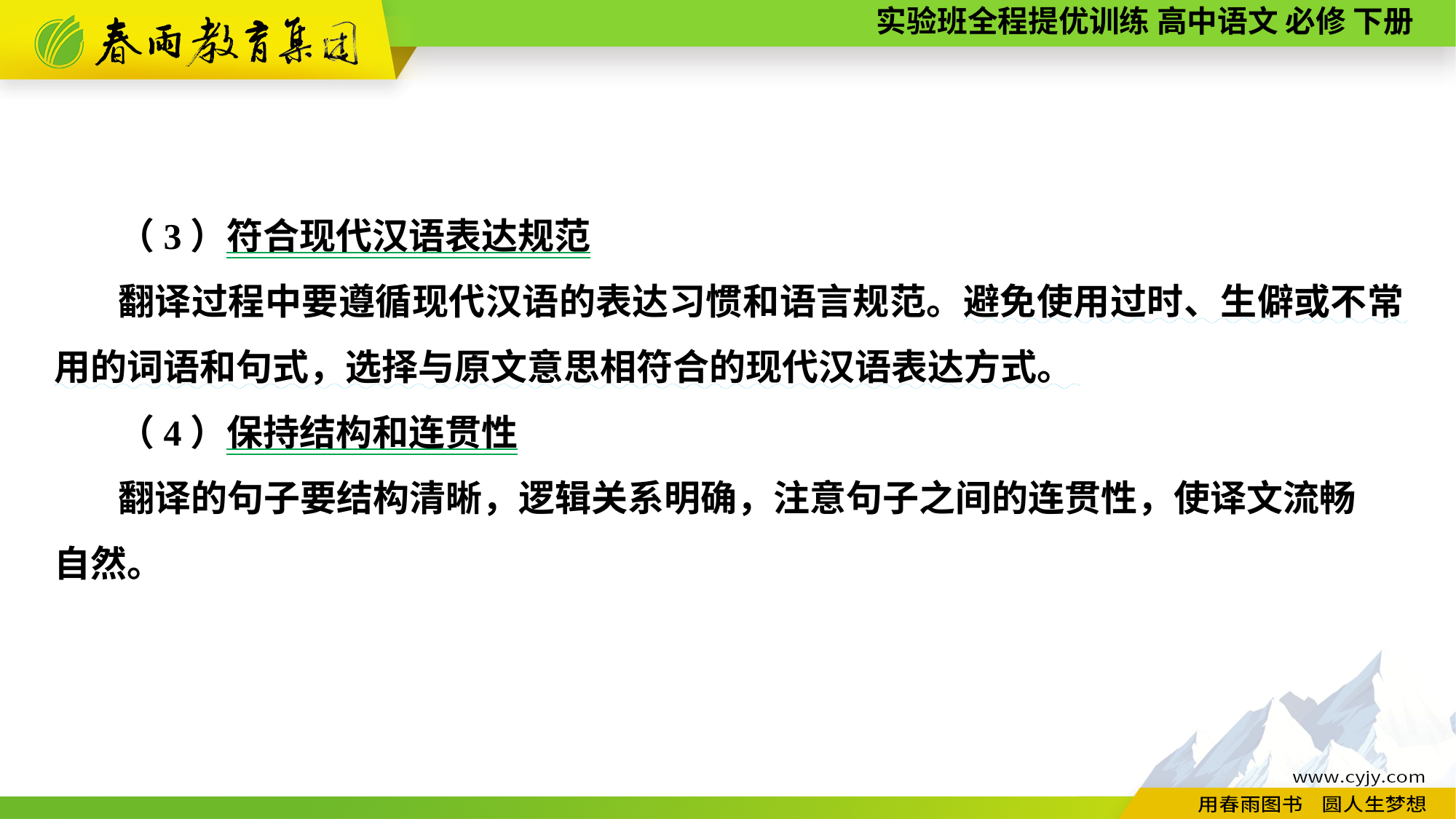

（3）符合现代汉语表达规范
翻译过程中要遵循现代汉语的表达习惯和语言规范。避免使用过时、生僻或不常用的词语和句式，选择与原文意思相符合的现代汉语表达方式。
（4）保持结构和连贯性
翻译的句子要结构清晰，逻辑关系明确，注意句子之间的连贯性，使译文流畅
自然。